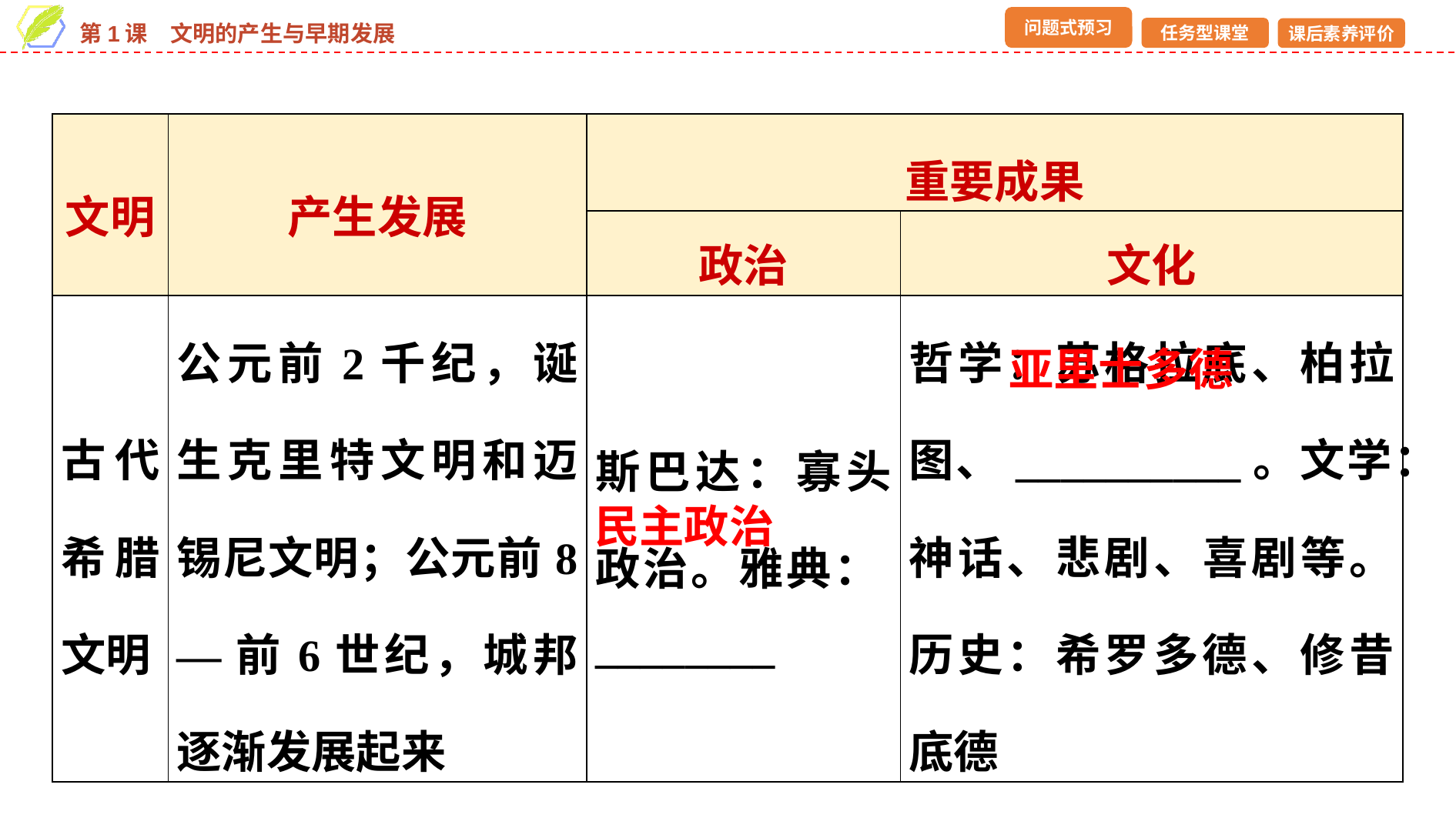

| 文明 | 产生发展 | 重要成果 |  |
| --- | --- | --- | --- |
|  |  | 政治 | 文化 |
| 古代希腊文明 | 公元前2千纪，诞生克里特文明和迈锡尼文明；公元前8—前6世纪，城邦逐渐发展起来 | 斯巴达：寡头政治。雅典：\_\_\_\_\_\_\_\_ | 哲学：苏格拉底、柏拉图、\_\_\_\_\_\_\_\_\_\_。文学：神话、悲剧、喜剧等。历史：希罗多德、修昔底德 |
亚里士多德
民主政治